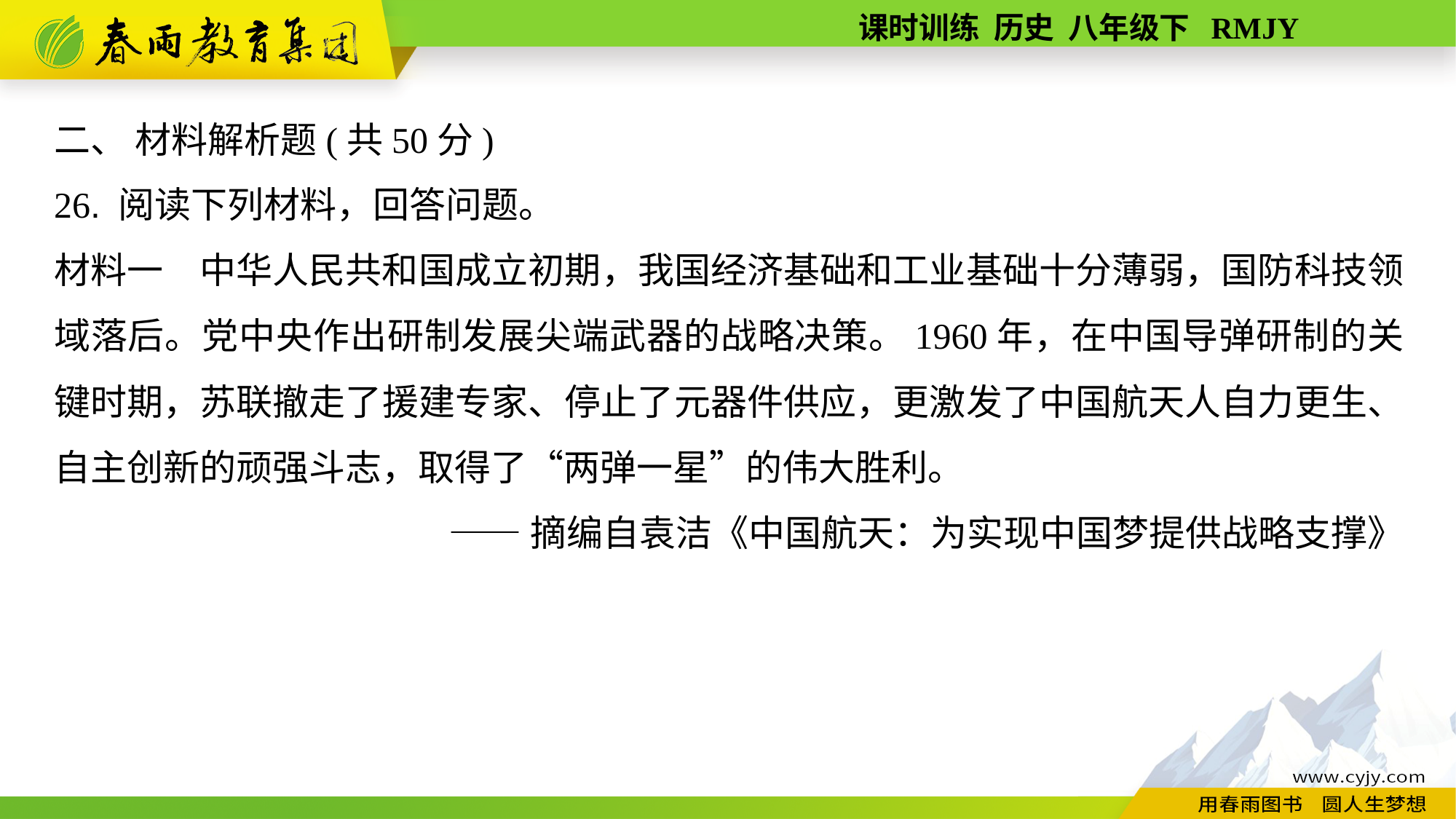

二、 材料解析题(共50分)
26. 阅读下列材料，回答问题。
材料一　中华人民共和国成立初期，我国经济基础和工业基础十分薄弱，国防科技领域落后。党中央作出研制发展尖端武器的战略决策。1960年，在中国导弹研制的关键时期，苏联撤走了援建专家、停止了元器件供应，更激发了中国航天人自力更生、自主创新的顽强斗志，取得了“两弹一星”的伟大胜利。
——摘编自袁洁《中国航天：为实现中国梦提供战略支撑》